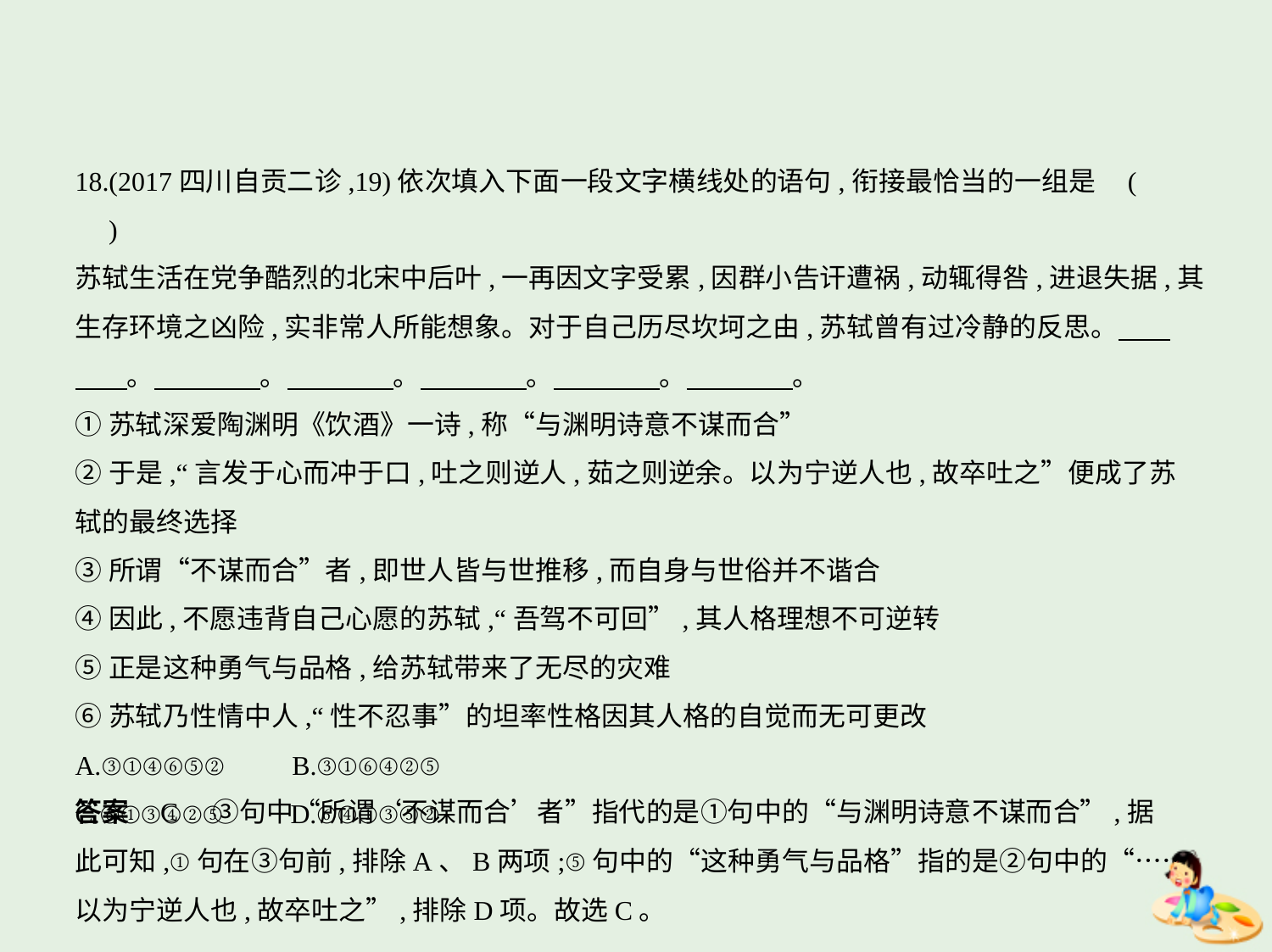

18.(2017四川自贡二诊,19)依次填入下面一段文字横线处的语句,衔接最恰当的一组是 (    　)
苏轼生活在党争酷烈的北宋中后叶,一再因文字受累,因群小告讦遭祸,动辄得咎,进退失据,其
生存环境之凶险,实非常人所能想象。对于自己历尽坎坷之由,苏轼曾有过冷静的反思。　    
　    。　　　    。　　　    。　　　    。　　　    。　　　    。
①苏轼深爱陶渊明《饮酒》一诗,称“与渊明诗意不谋而合”
②于是,“言发于心而冲于口,吐之则逆人,茹之则逆余。以为宁逆人也,故卒吐之”便成了苏
轼的最终选择
③所谓“不谋而合”者,即世人皆与世推移,而自身与世俗并不谐合
④因此,不愿违背自己心愿的苏轼,“吾驾不可回”,其人格理想不可逆转
⑤正是这种勇气与品格,给苏轼带来了无尽的灾难
⑥苏轼乃性情中人,“性不忍事”的坦率性格因其人格的自觉而无可更改
A.③①④⑥⑤②　　B.③①⑥④②⑤
C.⑥①③④②⑤　　D.⑥④①③⑤②
答案    C　③句中“所谓‘不谋而合’者”指代的是①句中的“与渊明诗意不谋而合”,据
此可知,①句在③句前,排除A、B两项;⑤句中的“这种勇气与品格”指的是②句中的“……
以为宁逆人也,故卒吐之”,排除D项。故选C。